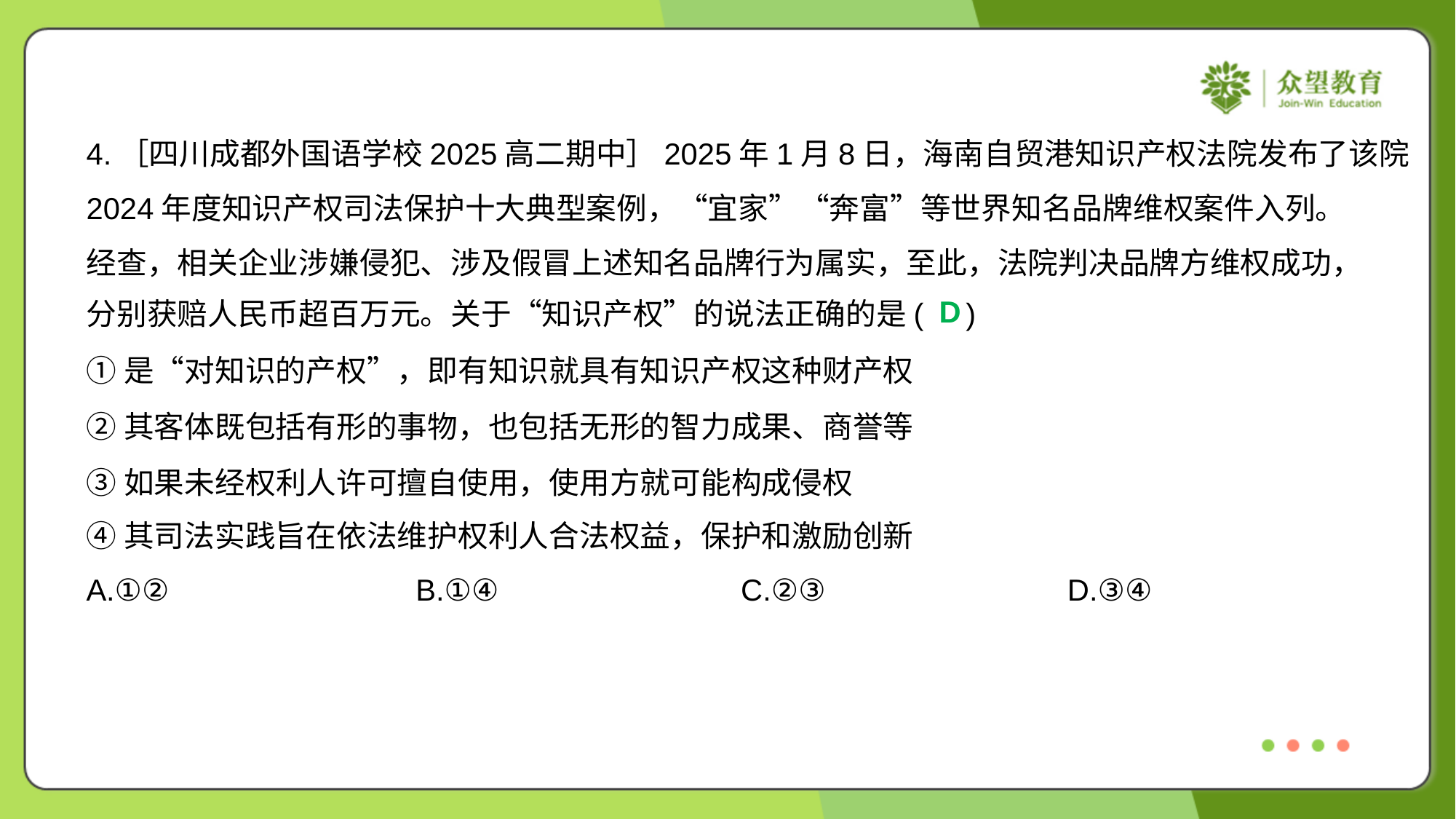

4.［四川成都外国语学校2025高二期中］2025年1月8日，海南自贸港知识产权法院发布了该院
2024年度知识产权司法保护十大典型案例，“宜家”“奔富”等世界知名品牌维权案件入列。
经查，相关企业涉嫌侵犯、涉及假冒上述知名品牌行为属实，至此，法院判决品牌方维权成功，
分别获赔人民币超百万元。关于“知识产权”的说法正确的是(     )
D
①是“对知识的产权”，即有知识就具有知识产权这种财产权
②其客体既包括有形的事物，也包括无形的智力成果、商誉等
③如果未经权利人许可擅自使用，使用方就可能构成侵权
④其司法实践旨在依法维护权利人合法权益，保护和激励创新
A.①②	B.①④	C.②③	D.③④